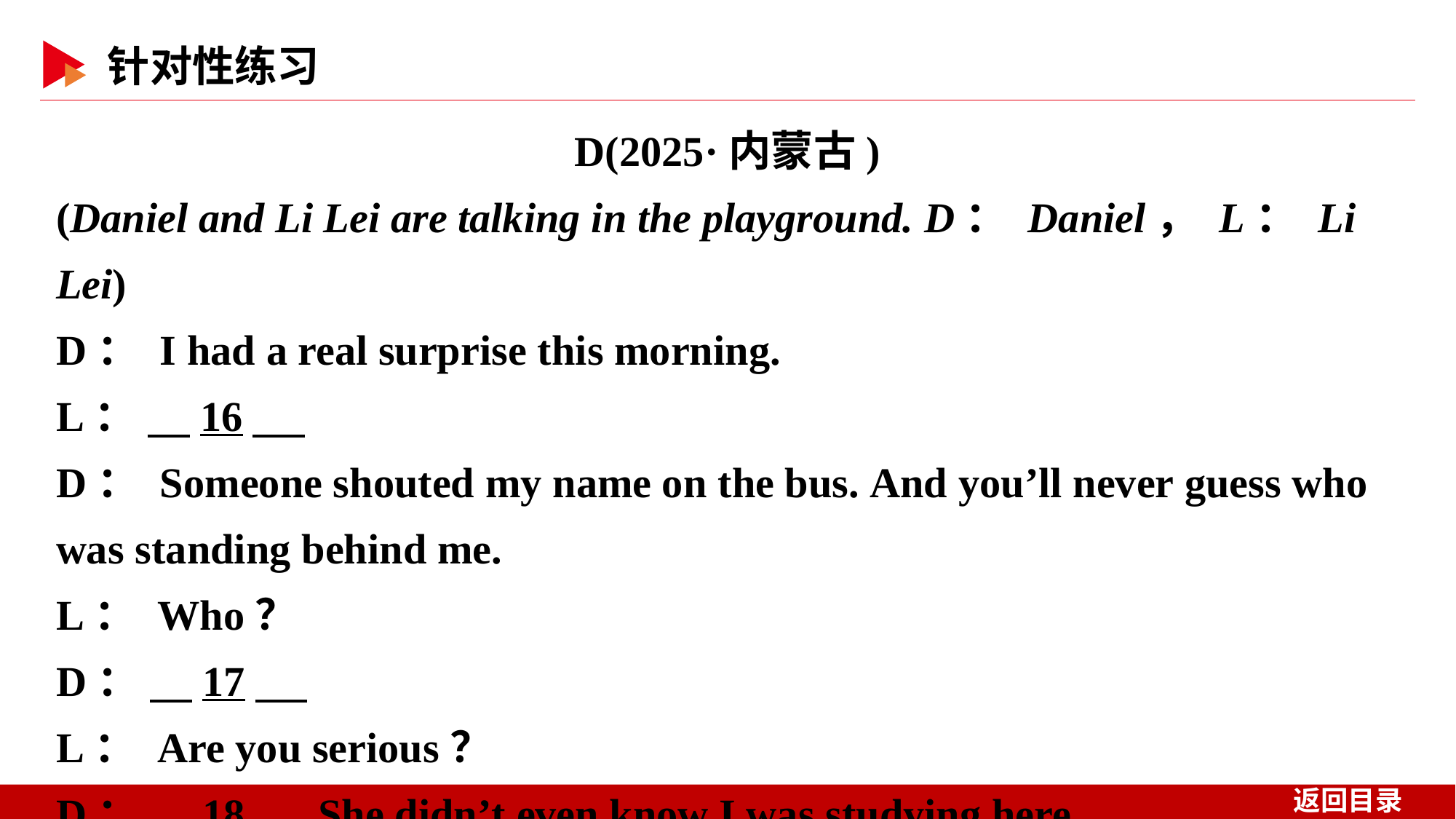

D(2025·内蒙古)
(Daniel and Li Lei are talking in the playground. D： Daniel， L： Li Lei)
D： I had a real surprise this morning.
L： 　16
D： Someone shouted my name on the bus. And you’ll never guess who was standing behind me.
L： Who？
D： 　17
L： Are you serious？
D： 　18　 She didn’t even know I was studying here.